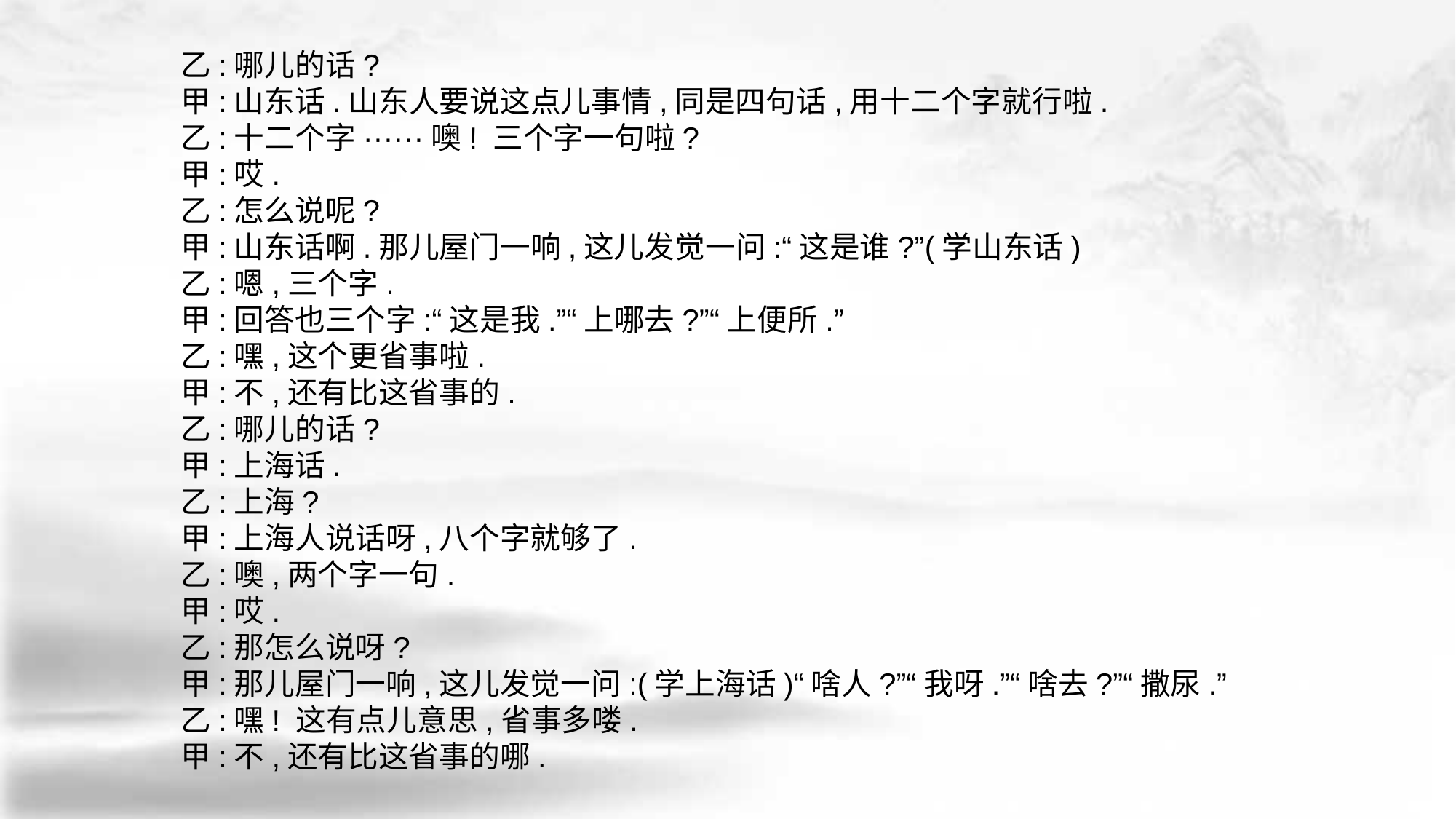

乙:哪儿的话?
甲:山东话.山东人要说这点儿事情,同是四句话,用十二个字就行啦.
乙:十二个字······噢! 三个字一句啦?
甲:哎.
乙:怎么说呢?
甲:山东话啊.那儿屋门一响,这儿发觉一问:“这是谁?”(学山东话)
乙:嗯,三个字.
甲:回答也三个字:“这是我.”“上哪去?”“上便所.”
乙:嘿,这个更省事啦.
甲:不,还有比这省事的.
乙:哪儿的话?
甲:上海话.
乙:上海?
甲:上海人说话呀,八个字就够了.
乙:噢,两个字一句.
甲:哎.
乙:那怎么说呀?
甲:那儿屋门一响,这儿发觉一问:(学上海话)“啥人?”“我呀.”“啥去?”“撒尿.”
乙:嘿! 这有点儿意思,省事多喽.
甲:不,还有比这省事的哪.